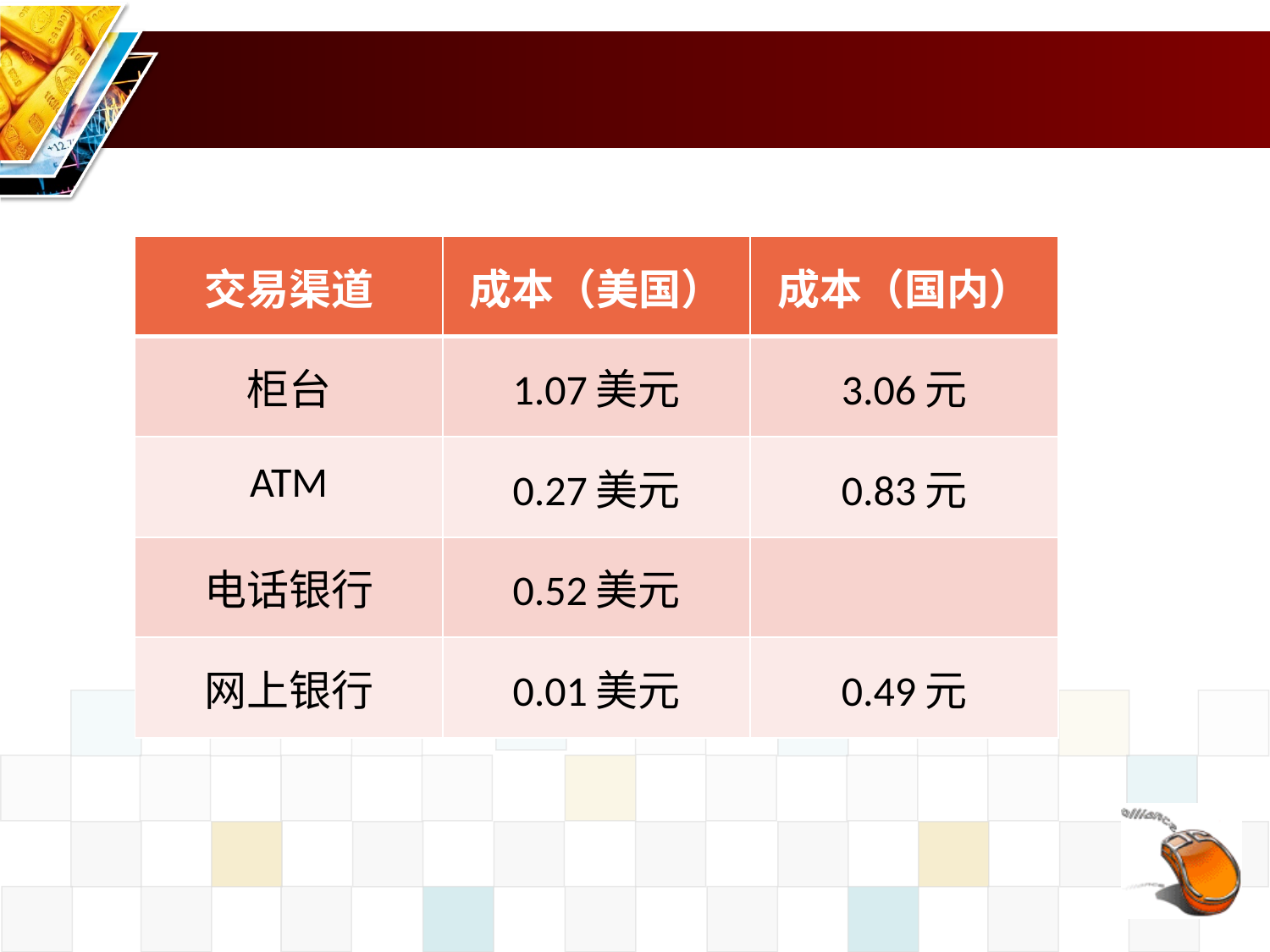

| 交易渠道 | 成本（美国） | 成本（国内） |
| --- | --- | --- |
| 柜台 | 1.07美元 | 3.06元 |
| ATM | 0.27美元 | 0.83元 |
| 电话银行 | 0.52美元 |  |
| 网上银行 | 0.01美元 | 0.49元 |